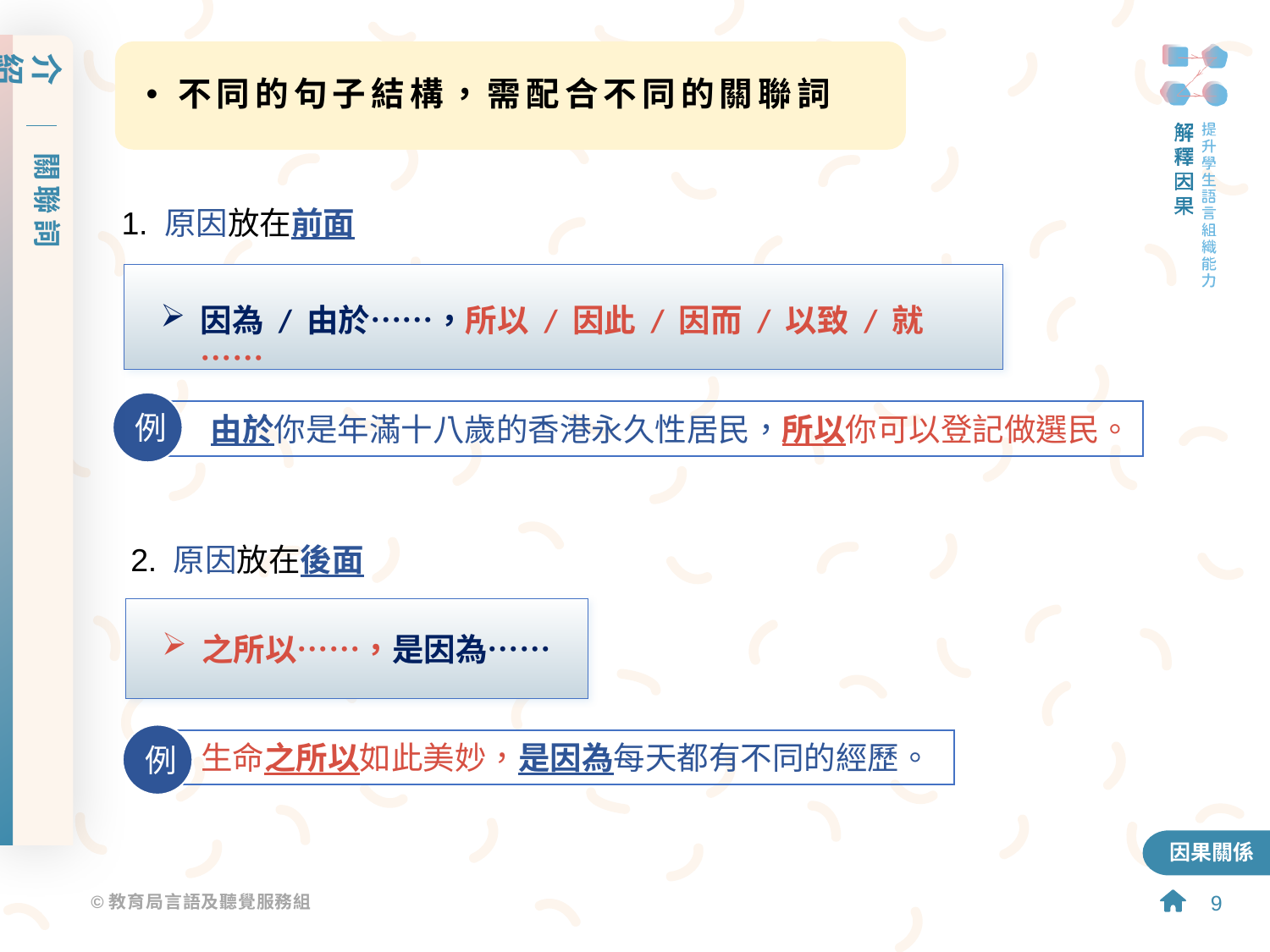

介紹
關聯詞

不同的句子結構，需配合不同的關聯詞
1. 原因放在前面

因為 / 由於……，所以 / 因此 / 因而 / 以致 / 就……
例

由於你是年滿十八歲的香港永久性居民，所以你可以登記做選民。
2. 原因放在後面

之所以……，是因為……
例

生命之所以如此美妙，是因為每天都有不同的經歷。

因果關係
9